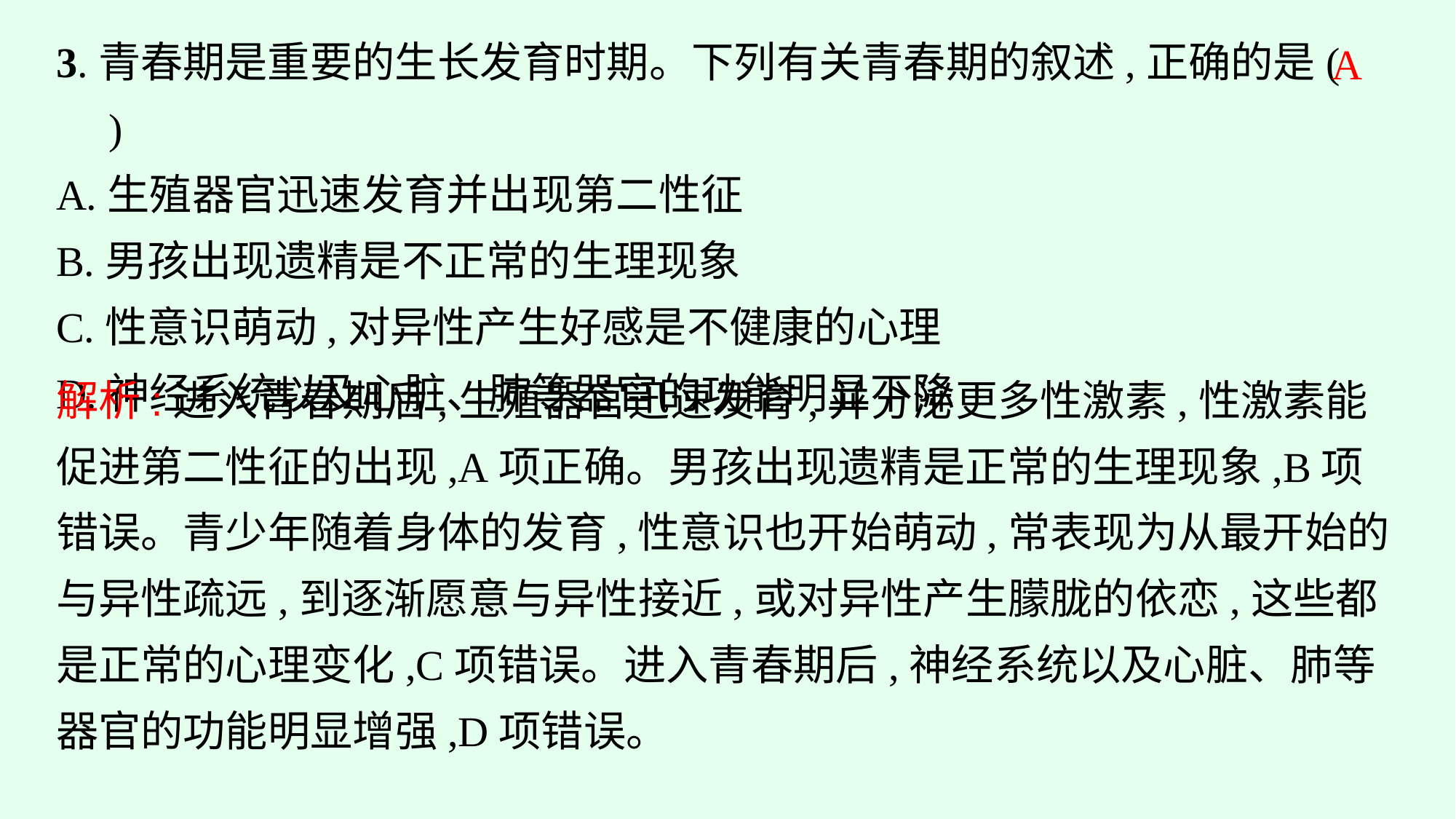

3.青春期是重要的生长发育时期。下列有关青春期的叙述,正确的是(　　)
A.生殖器官迅速发育并出现第二性征
B.男孩出现遗精是不正常的生理现象
C.性意识萌动,对异性产生好感是不健康的心理
D.神经系统以及心脏、肺等器官的功能明显下降
A
解析:进入青春期后,生殖器官迅速发育,并分泌更多性激素,性激素能促进第二性征的出现,A项正确。男孩出现遗精是正常的生理现象,B项错误。青少年随着身体的发育,性意识也开始萌动,常表现为从最开始的与异性疏远,到逐渐愿意与异性接近,或对异性产生朦胧的依恋,这些都是正常的心理变化,C项错误。进入青春期后,神经系统以及心脏、肺等器官的功能明显增强,D项错误。